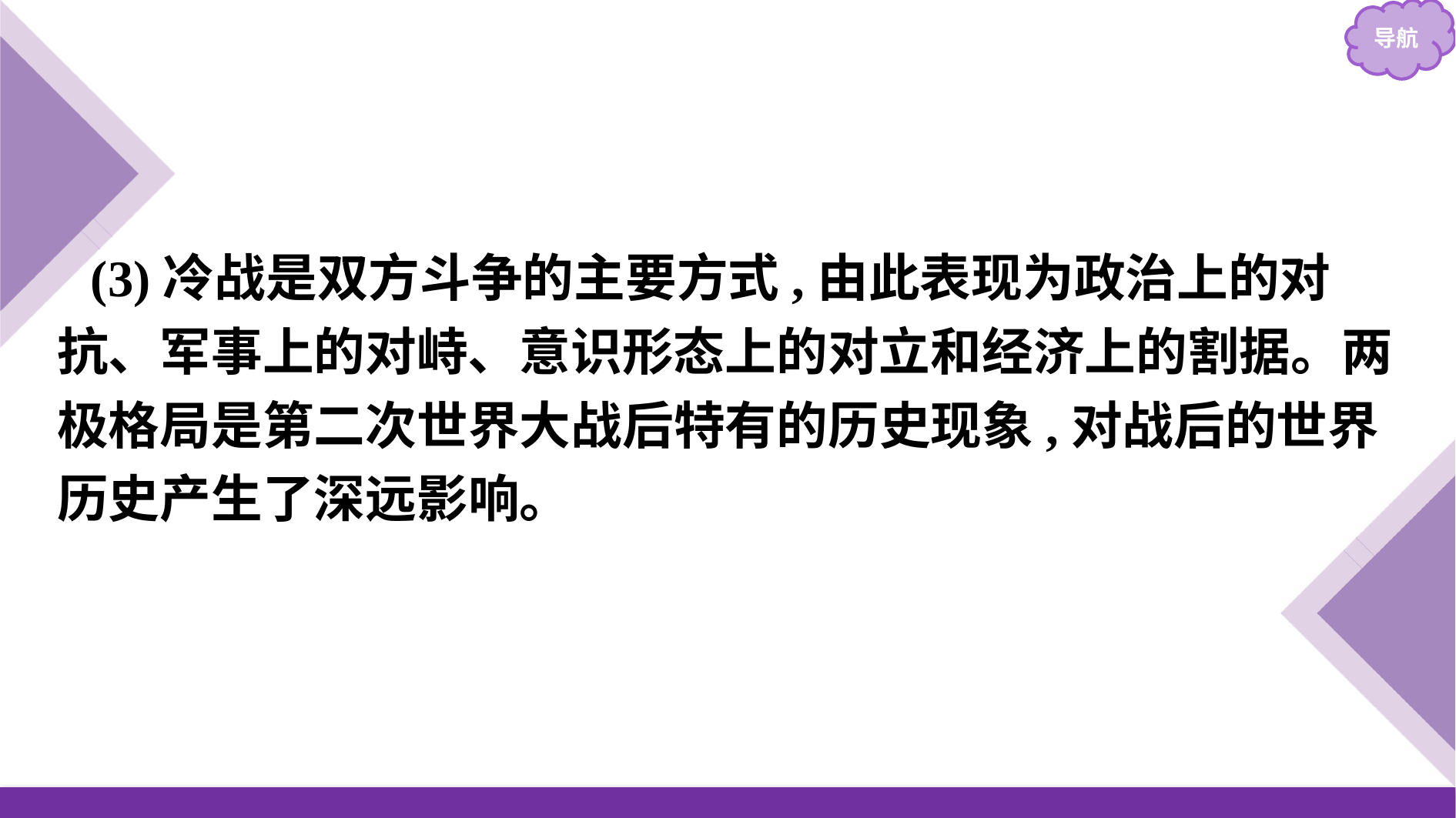

(3)冷战是双方斗争的主要方式,由此表现为政治上的对抗、军事上的对峙、意识形态上的对立和经济上的割据。两极格局是第二次世界大战后特有的历史现象,对战后的世界历史产生了深远影响。